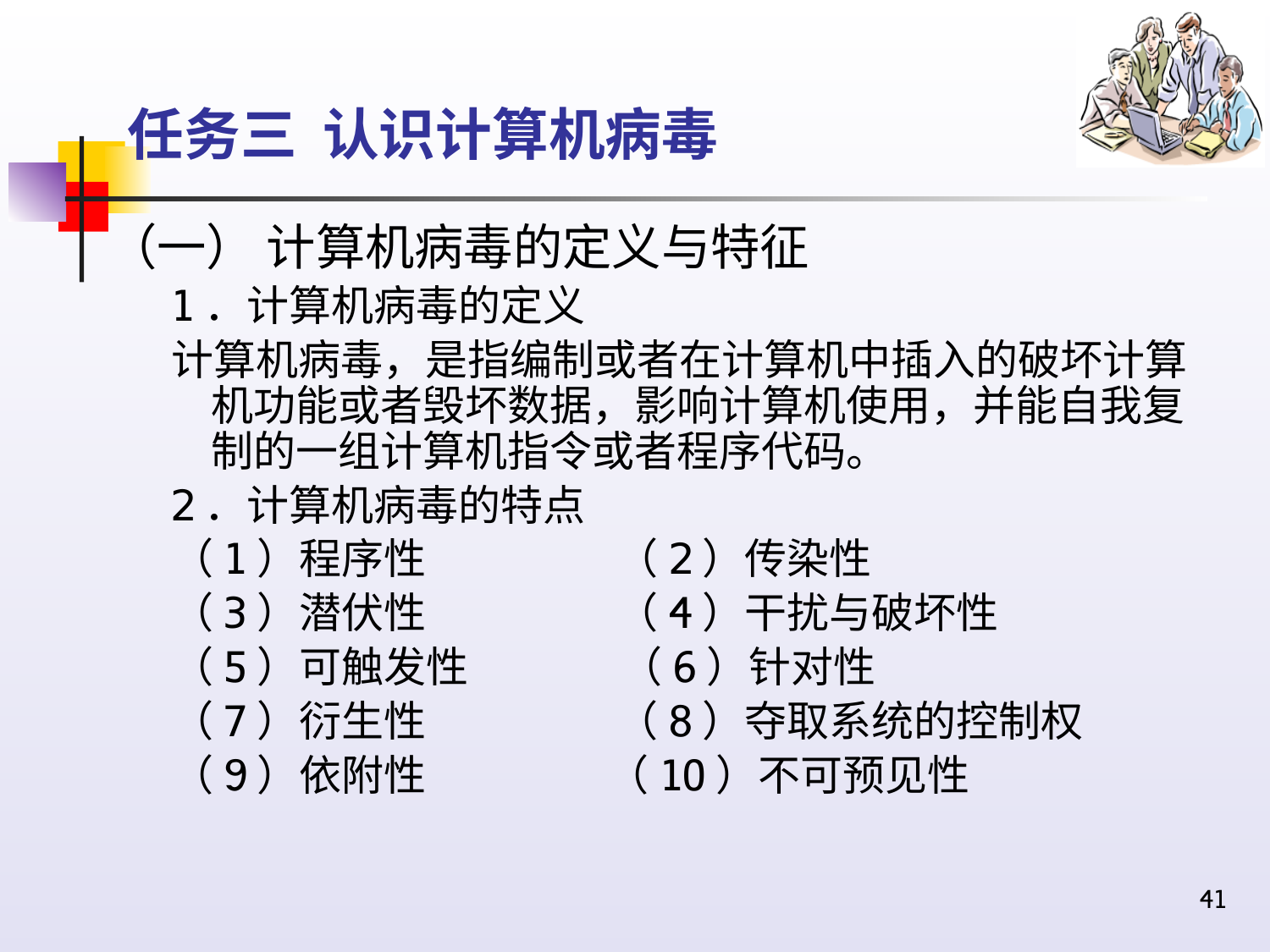

# 任务三  认识计算机病毒
（一） 计算机病毒的定义与特征
1．计算机病毒的定义
计算机病毒，是指编制或者在计算机中插入的破坏计算机功能或者毁坏数据，影响计算机使用，并能自我复制的一组计算机指令或者程序代码。
2．计算机病毒的特点
（1）程序性                    （2）传染性
（3）潜伏性                    （4）干扰与破坏性
（5）可触发性                （6）针对性
（7）衍生性                    （8）夺取系统的控制权
（9）依附性                   （10）不可预见性
41